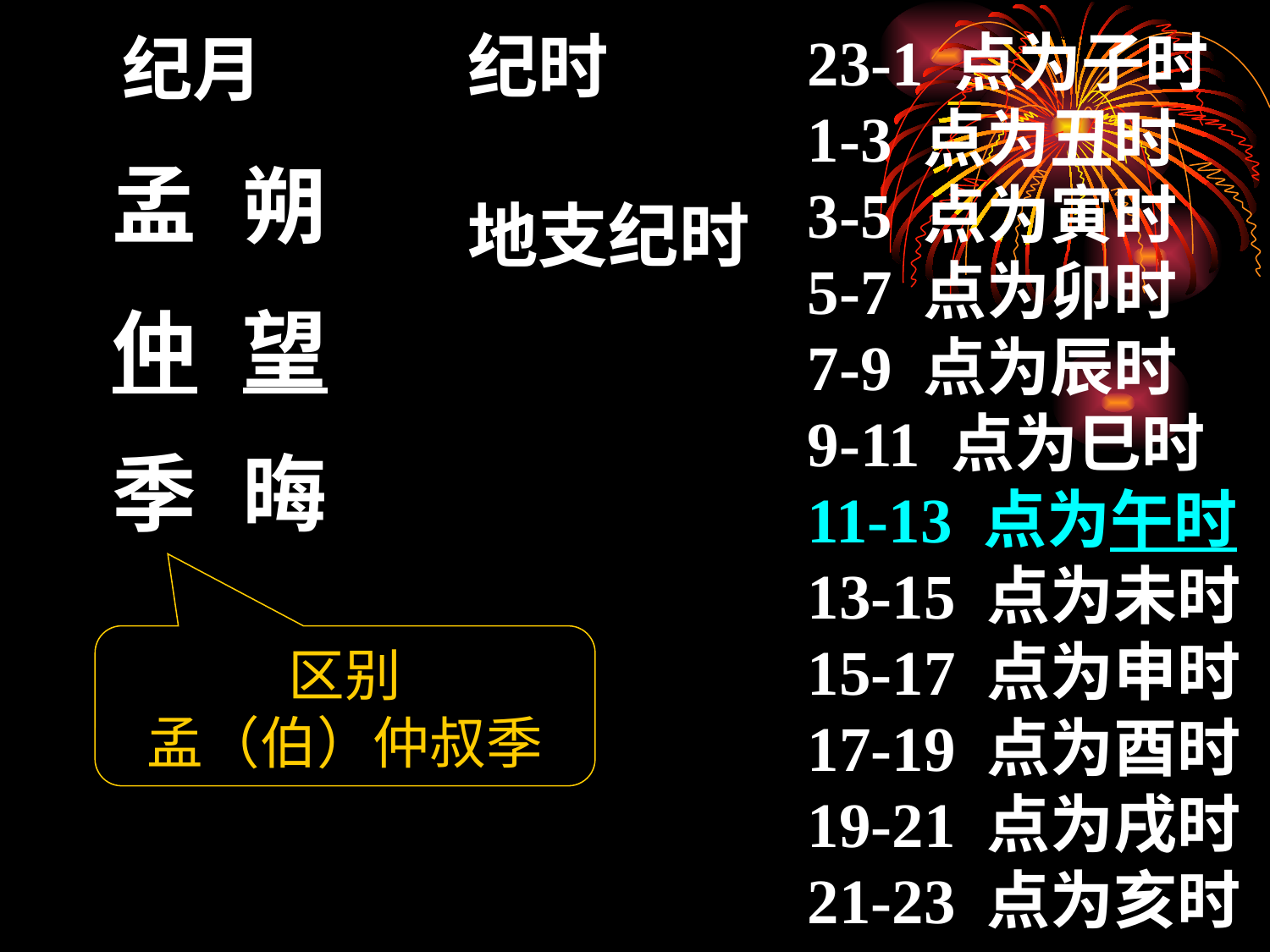

纪时

地支纪时
23-1 点为子时
1-3 点为丑时
3-5 点为寅时
5-7 点为卯时
7-9 点为辰时
9-11 点为巳时
11-13 点为午时
13-15 点为未时
15-17 点为申时
17-19 点为酉时
19-21 点为戌时
21-23 点为亥时
纪月
孟
仲
季
朔
望
晦
区别
孟（伯）仲叔季